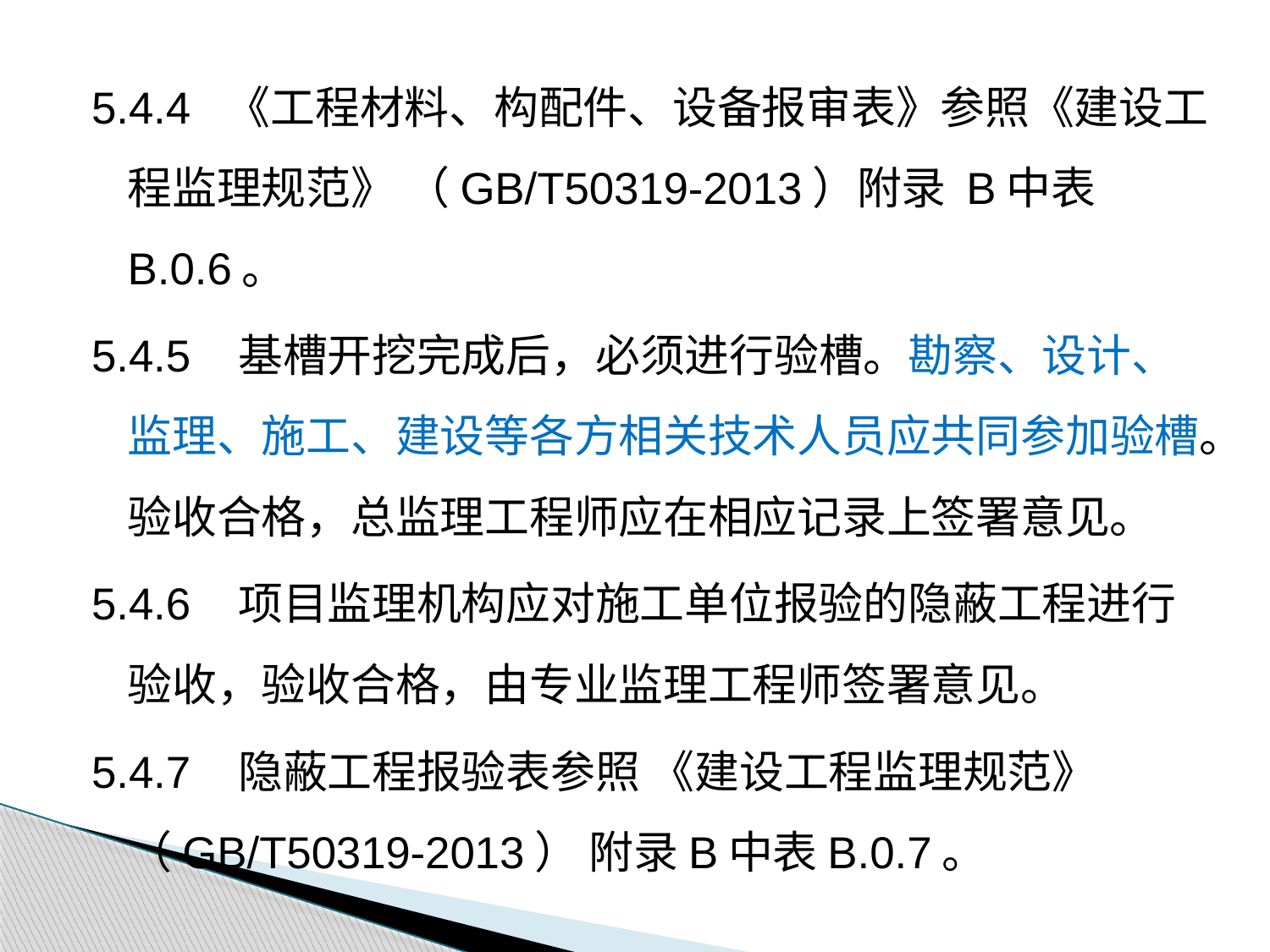

5.4.4  《工程材料、构配件、设备报审表》参照《建设工程监理规范》 （GB/T50319-2013）附录 B中表 B.0.6。
5.4.5   基槽开挖完成后，必须进行验槽。勘察、设计、监理、施工、建设等各方相关技术人员应共同参加验槽。验收合格，总监理工程师应在相应记录上签署意见。
5.4.6   项目监理机构应对施工单位报验的隐蔽工程进行验收，验收合格，由专业监理工程师签署意见。
5.4.7   隐蔽工程报验表参照 《建设工程监理规范》 （GB/T50319-2013） 附录B中表B.0.7。